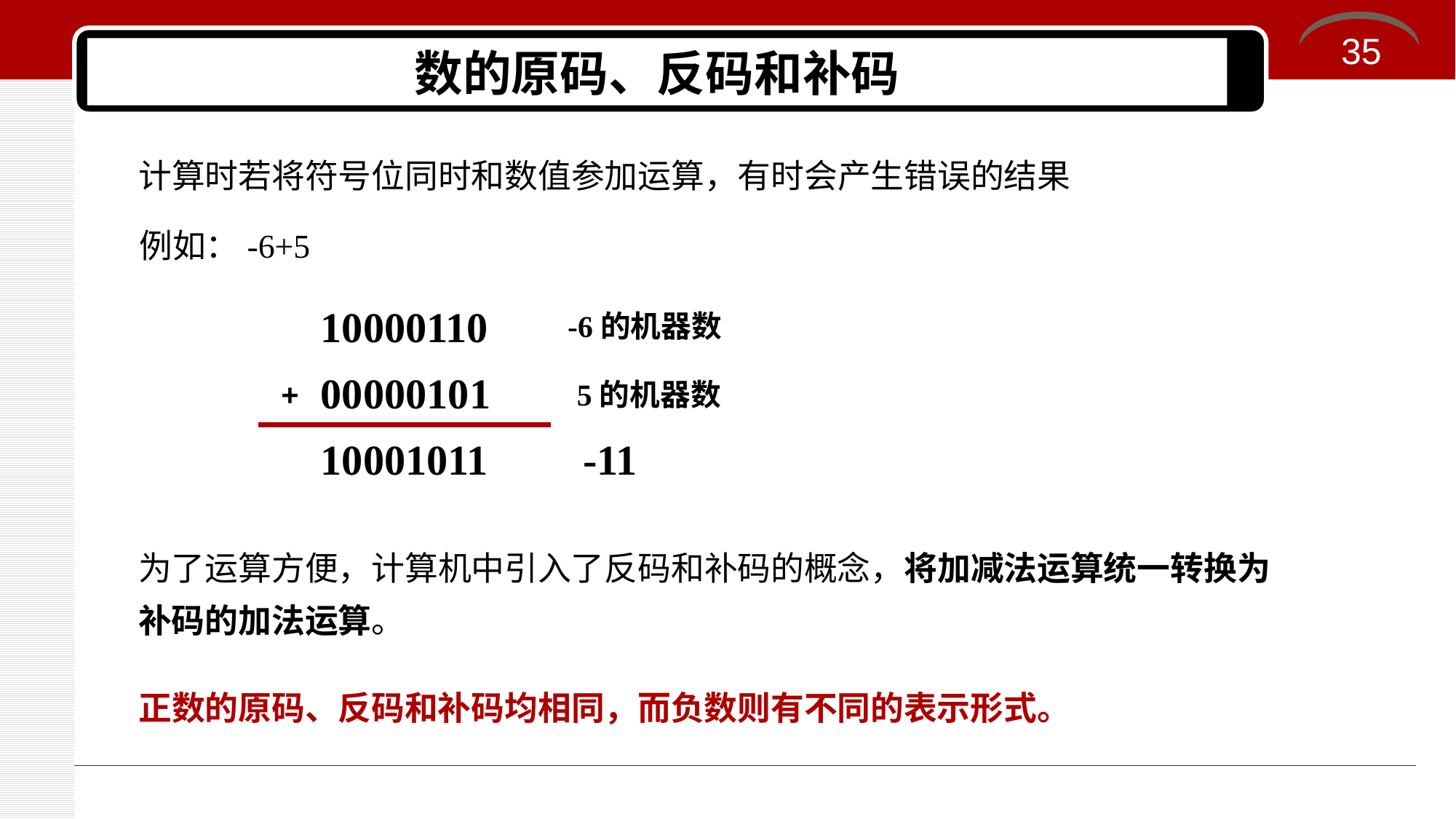

35
# 数的原码、反码和补码
计算时若将符号位同时和数值参加运算，有时会产生错误的结果
例如：-6+5
10000110
-6的机器数
00000101
+
5的机器数
10001011
-11
为了运算方便，计算机中引入了反码和补码的概念，将加减法运算统一转换为补码的加法运算。
正数的原码、反码和补码均相同，而负数则有不同的表示形式。